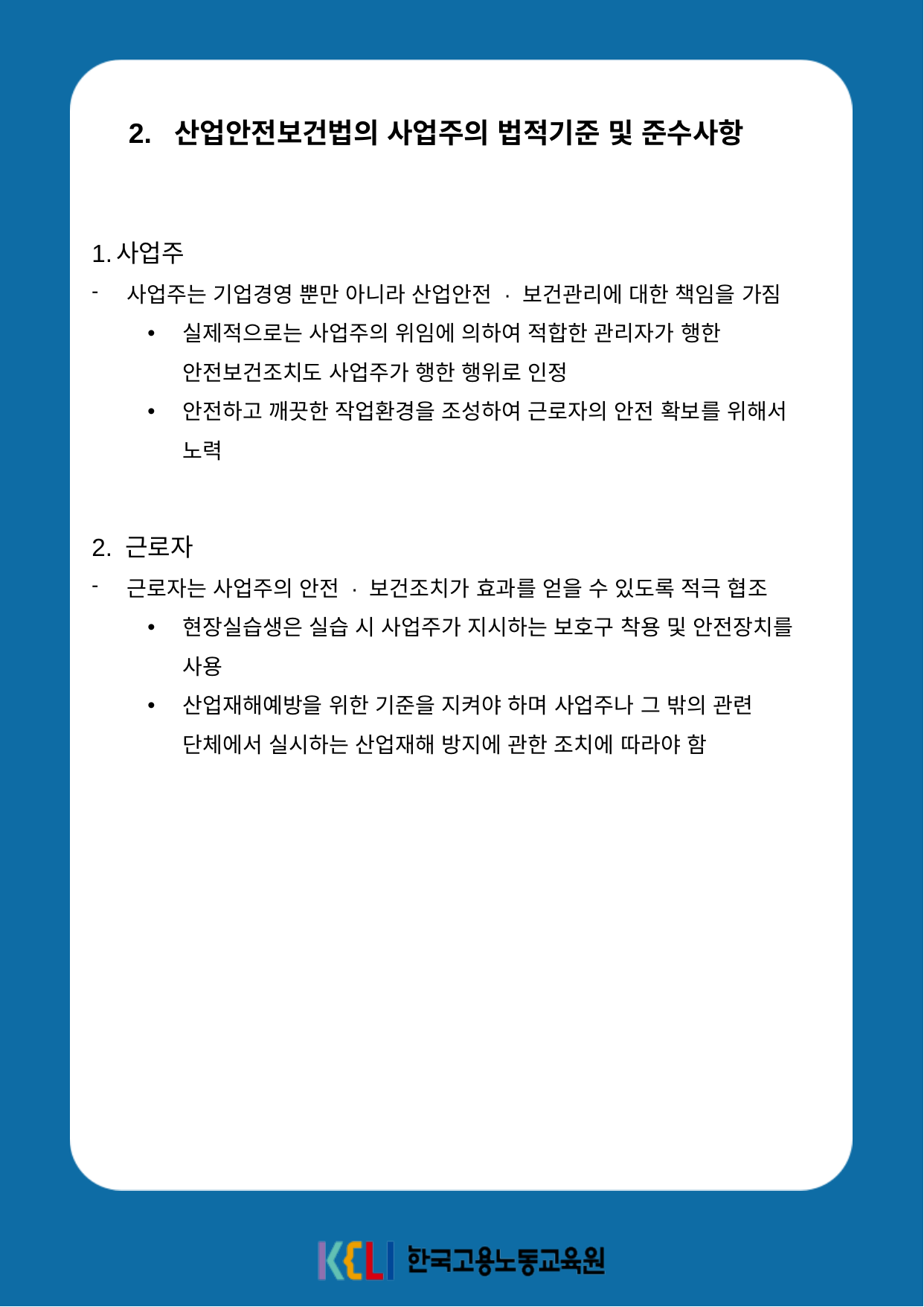

2.  산업안전보건법의 사업주의 법적기준 및 준수사항
사업주
사업주는 기업경영 뿐만 아니라 산업안전 · 보건관리에 대한 책임을 가짐
실제적으로는 사업주의 위임에 의하여 적합한 관리자가 행한 안전보건조치도 사업주가 행한 행위로 인정
안전하고 깨끗한 작업환경을 조성하여 근로자의 안전 확보를 위해서 노력

2. 근로자
근로자는 사업주의 안전 · 보건조치가 효과를 얻을 수 있도록 적극 협조
현장실습생은 실습 시 사업주가 지시하는 보호구 착용 및 안전장치를 사용
산업재해예방을 위한 기준을 지켜야 하며 사업주나 그 밖의 관련 단체에서 실시하는 산업재해 방지에 관한 조치에 따라야 함